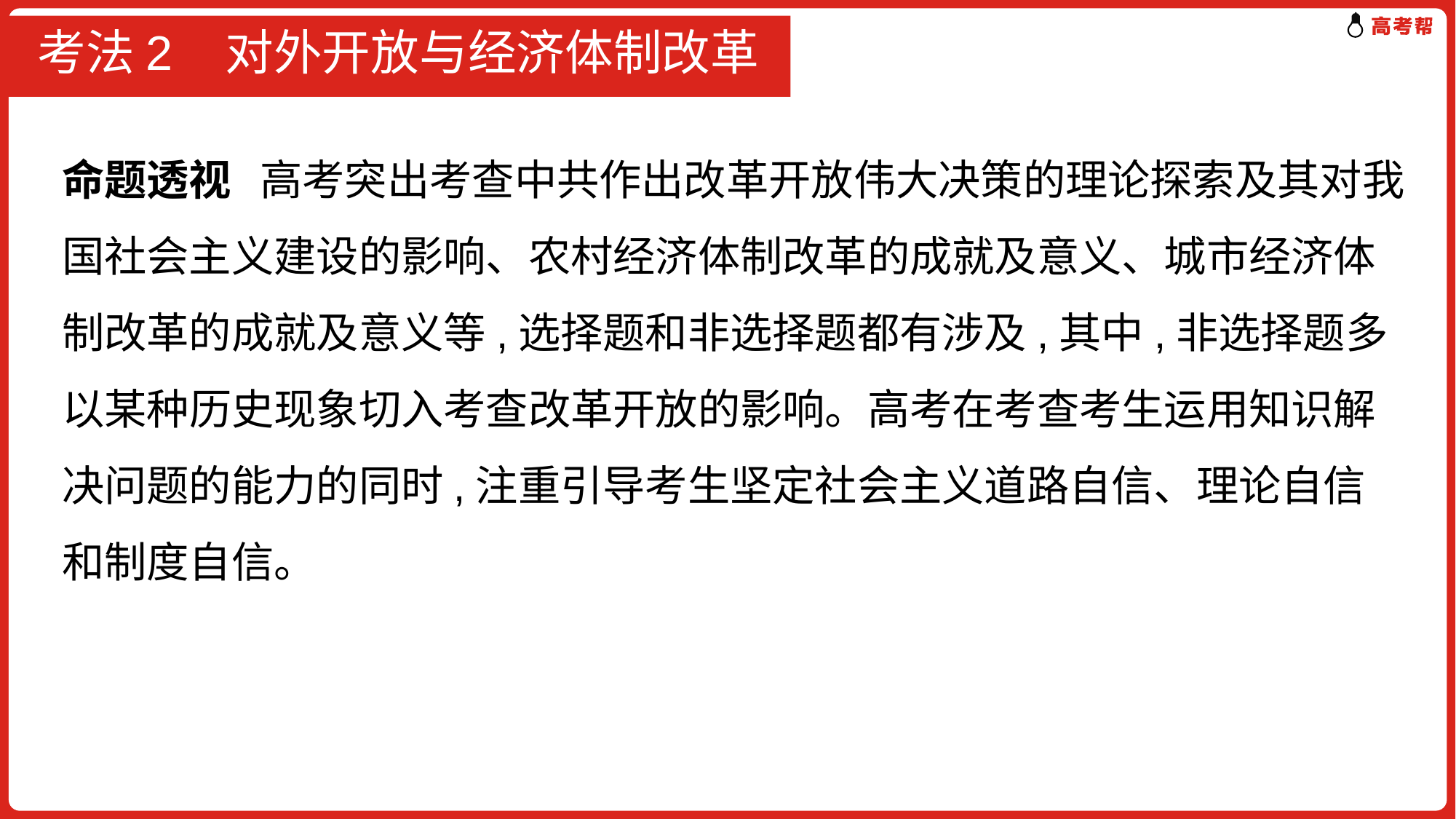

# 考法2   对外开放与经济体制改革
命题透视   高考突出考查中共作出改革开放伟大决策的理论探索及其对我国社会主义建设的影响、农村经济体制改革的成就及意义、城市经济体制改革的成就及意义等,选择题和非选择题都有涉及,其中,非选择题多以某种历史现象切入考查改革开放的影响。高考在考查考生运用知识解决问题的能力的同时,注重引导考生坚定社会主义道路自信、理论自信和制度自信。